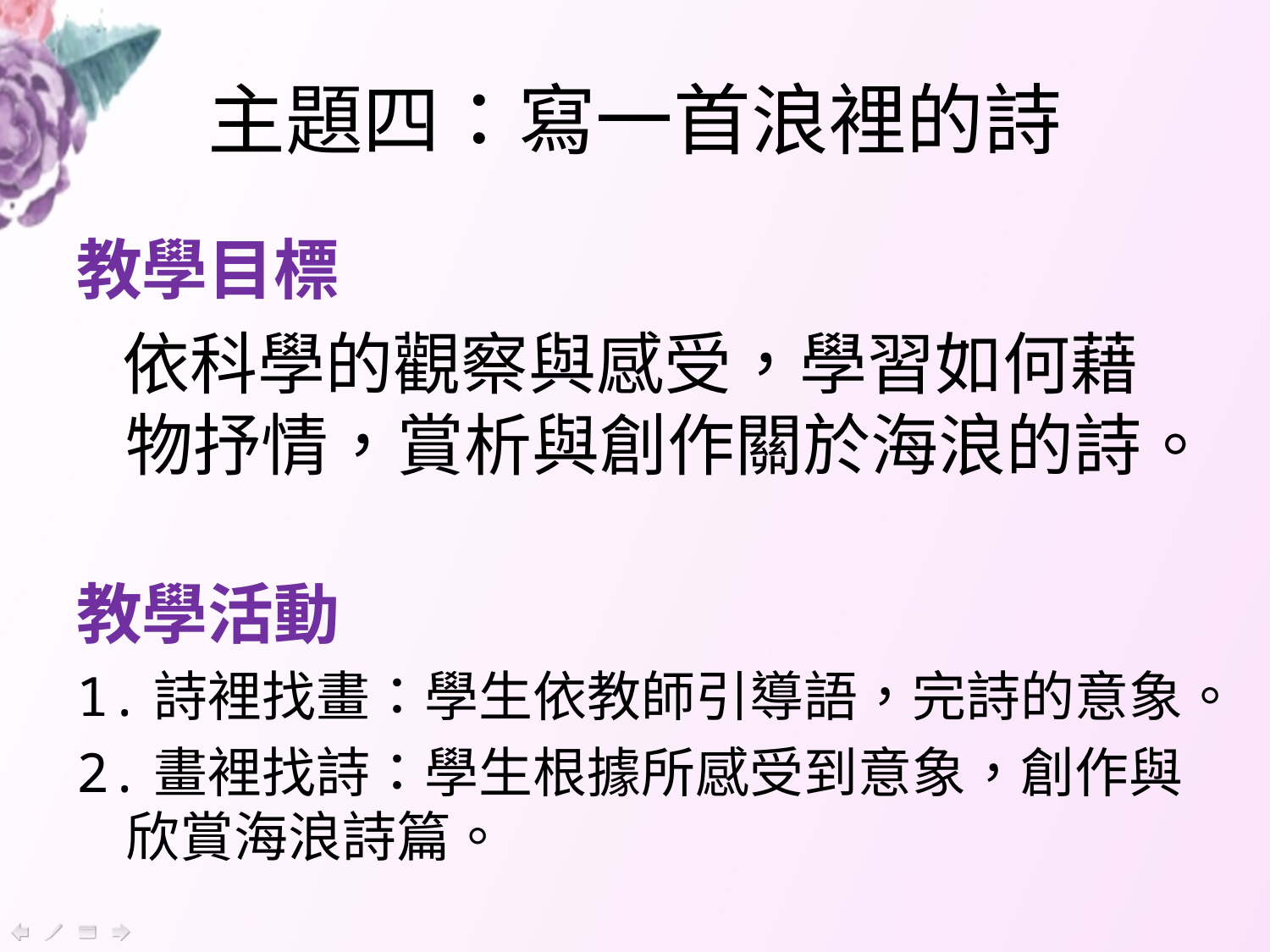

# 主題四：寫一首浪裡的詩
教學目標
  依科學的觀察與感受，學習如何藉物抒情，賞析與創作關於海浪的詩。

教學活動
1.詩裡找畫：學生依教師引導語，完詩的意象。
2.畫裡找詩：學生根據所感受到意象，創作與欣賞海浪詩篇。